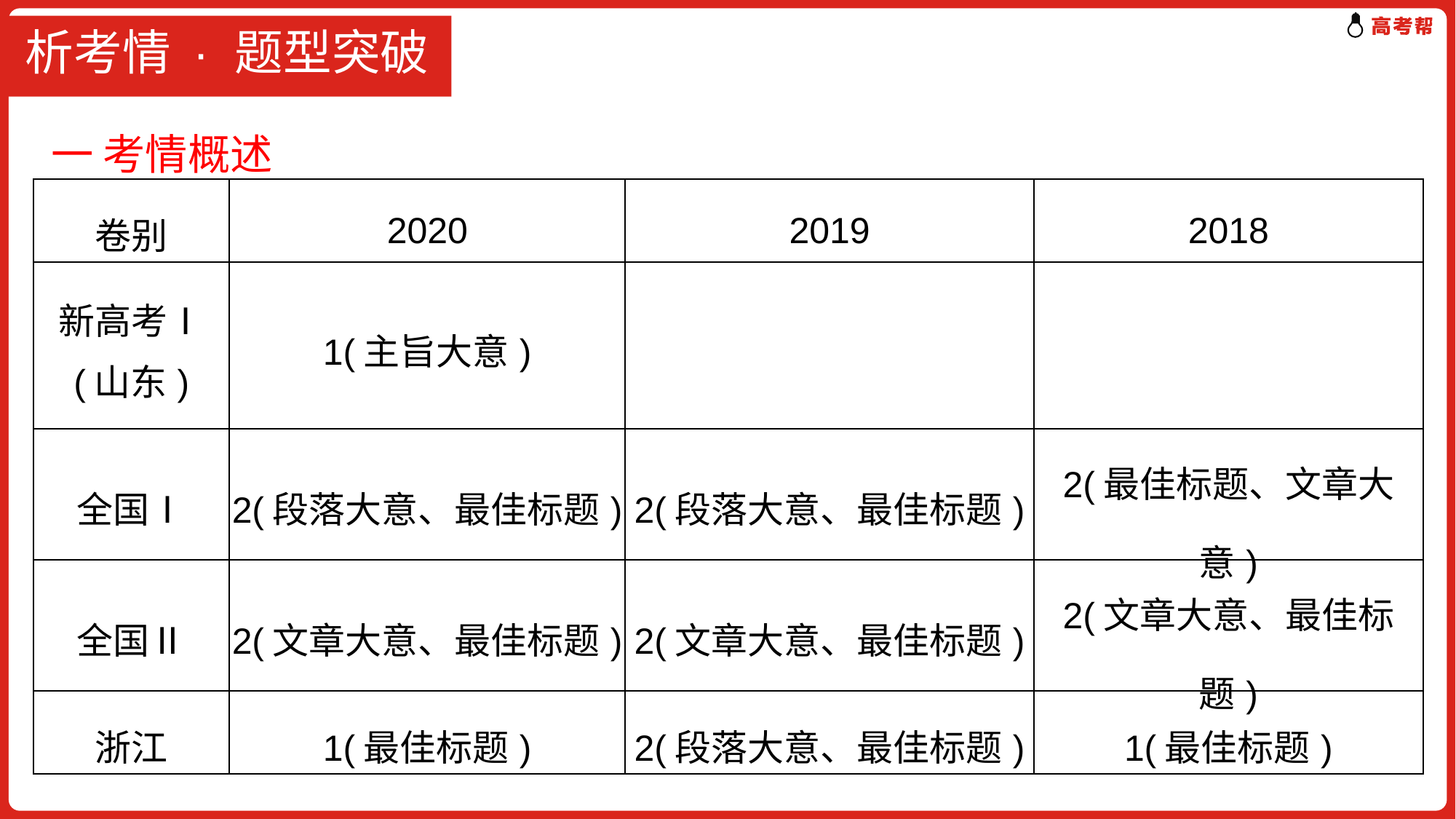

# 析考情 · 题型突破
一 考情概述

| 卷别 | 2020 | 2019 | 2018 |
| --- | --- | --- | --- |
| 新高考Ⅰ (山东) | 1(主旨大意) |  |  |
| 全国Ⅰ | 2(段落大意、最佳标题) | 2(段落大意、最佳标题) | 2(最佳标题、文章大意) |
| 全国Ⅱ | 2(文章大意、最佳标题) | 2(文章大意、最佳标题) | 2(文章大意、最佳标题) |
| 浙江 | 1(最佳标题) | 2(段落大意、最佳标题) | 1(最佳标题) |